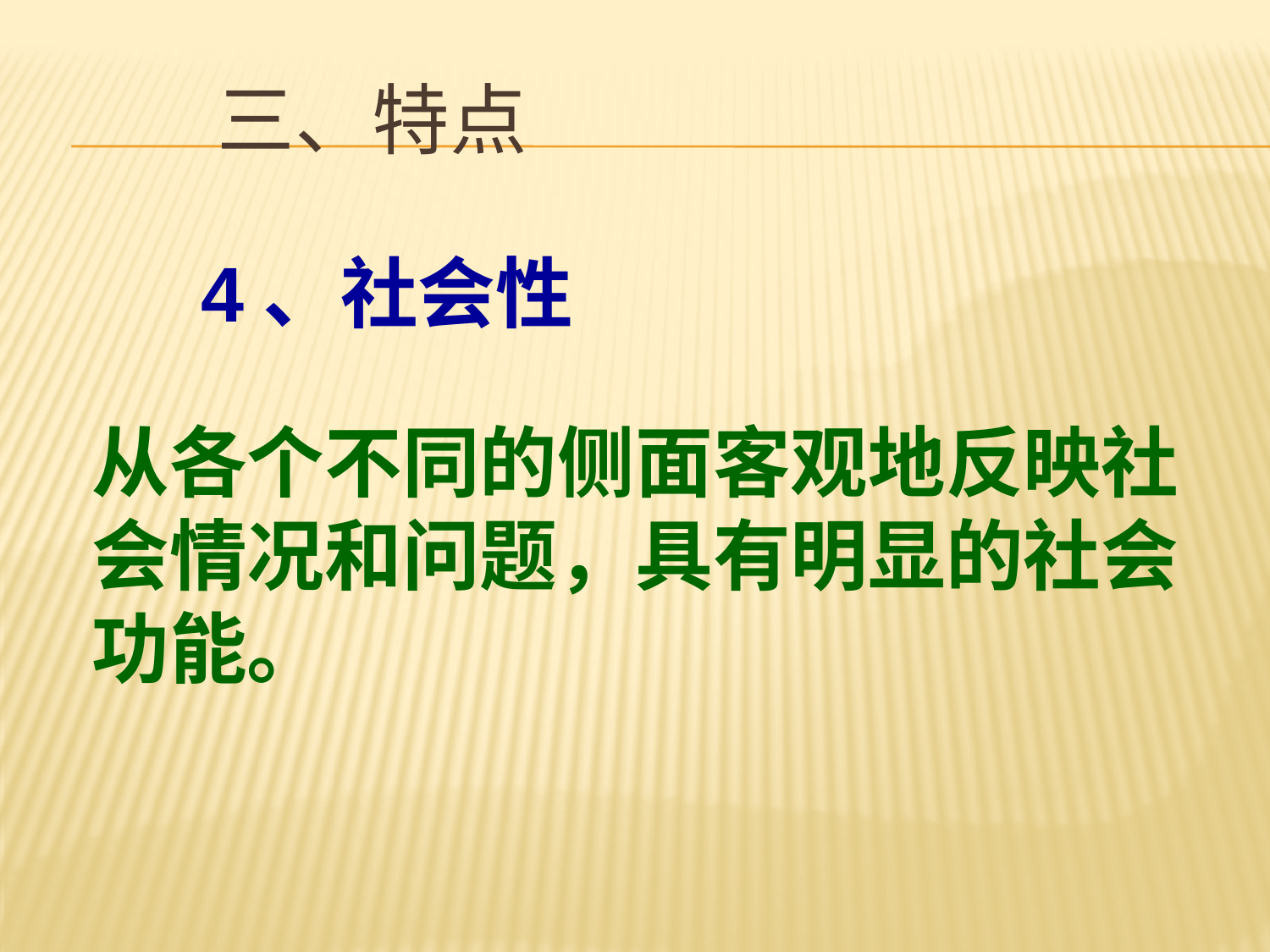

# 三、特点
4、社会性

从各个不同的侧面客观地反映社会情况和问题，具有明显的社会功能。